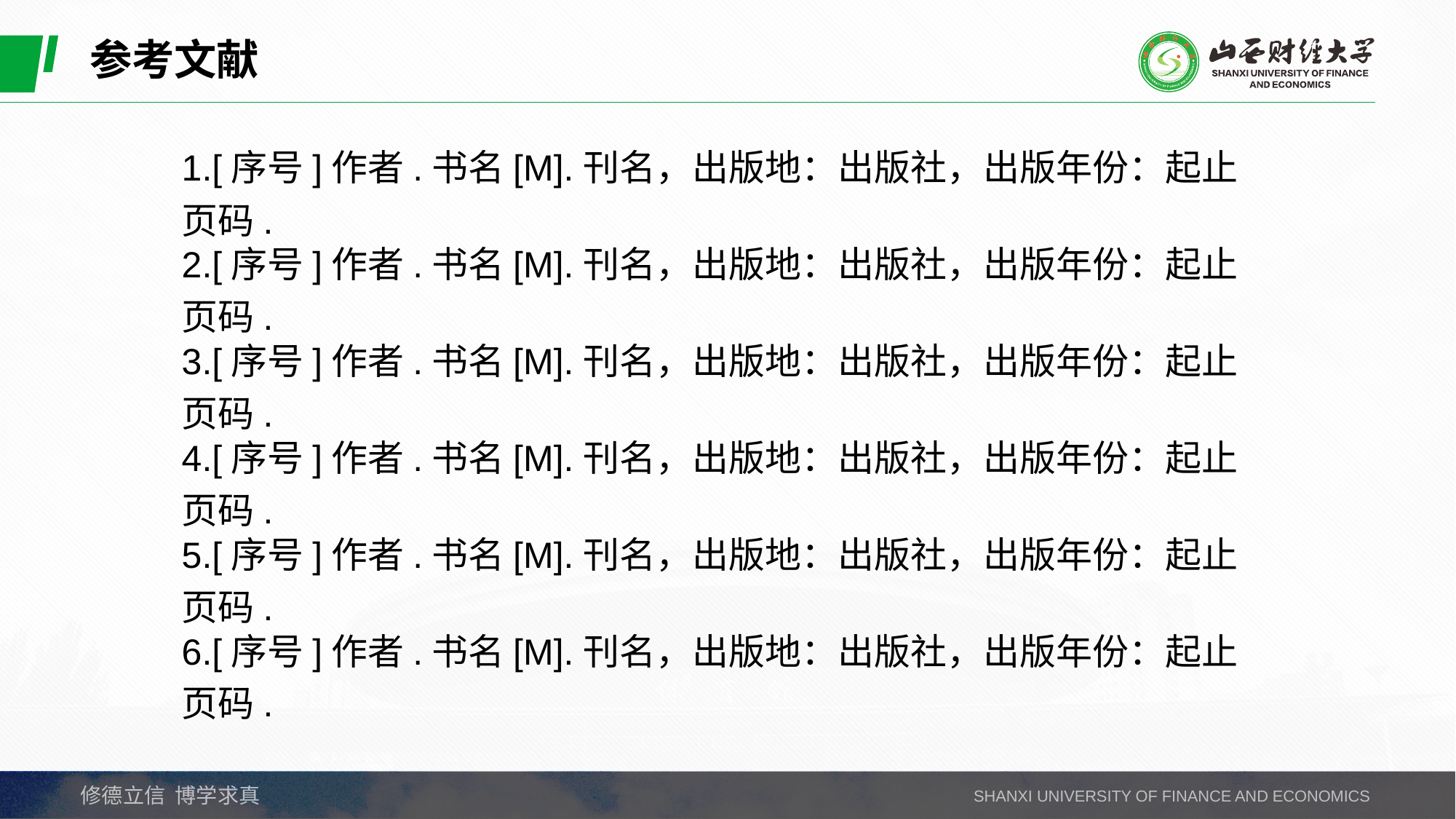

参考文献
1.[序号]作者.书名[M].刊名，出版地：出版社，出版年份：起止页码.
2.[序号]作者.书名[M].刊名，出版地：出版社，出版年份：起止页码.
3.[序号]作者.书名[M].刊名，出版地：出版社，出版年份：起止页码.
4.[序号]作者.书名[M].刊名，出版地：出版社，出版年份：起止页码.
5.[序号]作者.书名[M].刊名，出版地：出版社，出版年份：起止页码.
6.[序号]作者.书名[M].刊名，出版地：出版社，出版年份：起止页码.